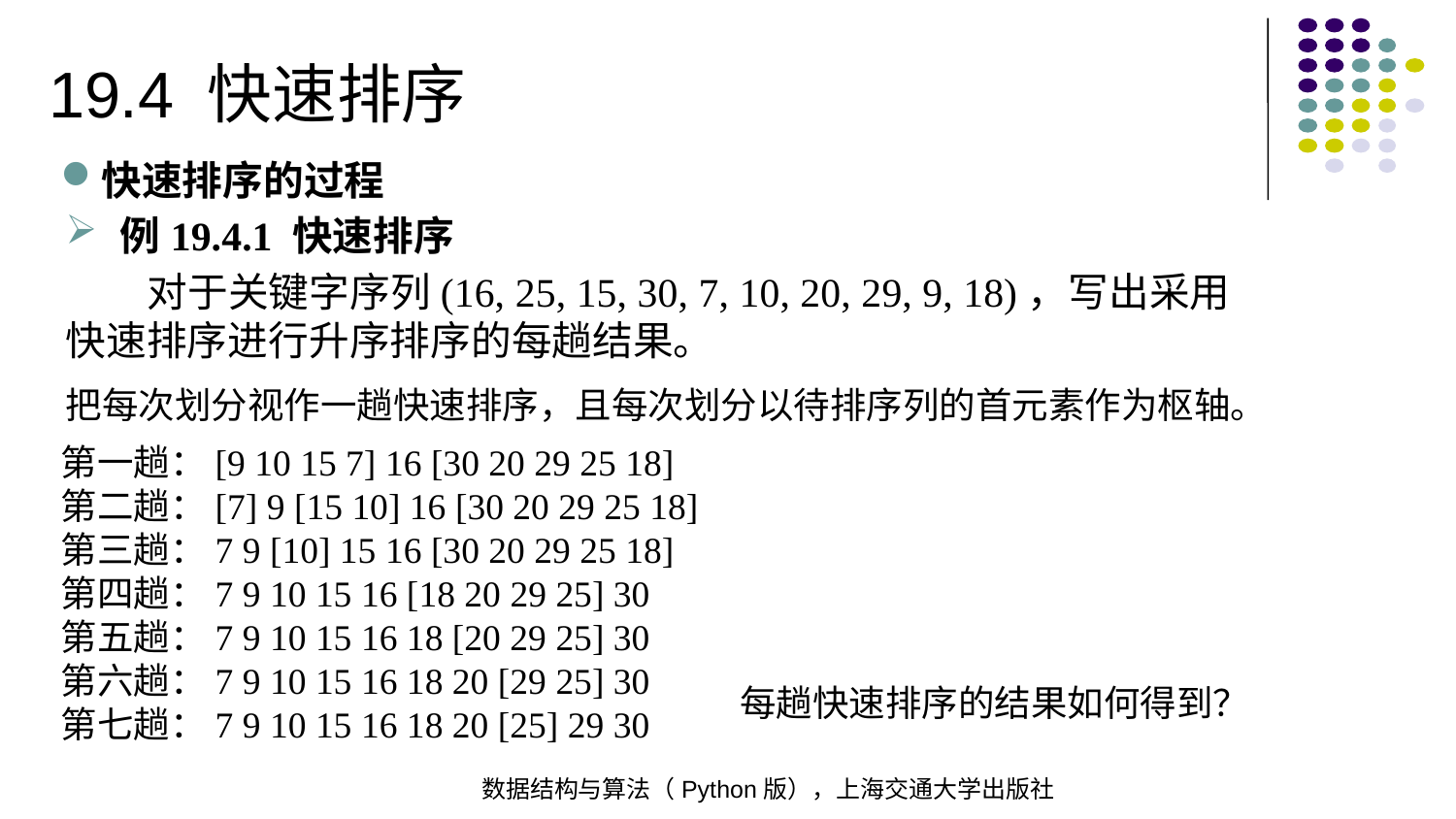

19.4 快速排序
快速排序的过程
例19.4.1 快速排序
        对于关键字序列(16, 25, 15, 30, 7, 10, 20, 29, 9, 18)，写出采用快速排序进行升序排序的每趟结果。
把每次划分视作一趟快速排序，且每次划分以待排序列的首元素作为枢轴。
第一趟：[9 10 15 7] 16 [30 20 29 25 18]
第二趟：[7] 9 [15 10] 16 [30 20 29 25 18]
第三趟：7 9 [10] 15 16 [30 20 29 25 18]
第四趟：7 9 10 15 16 [18 20 29 25] 30
第五趟：7 9 10 15 16 18 [20 29 25] 30
第六趟：7 9 10 15 16 18 20 [29 25] 30
第七趟：7 9 10 15 16 18 20 [25] 29 30
每趟快速排序的结果如何得到？